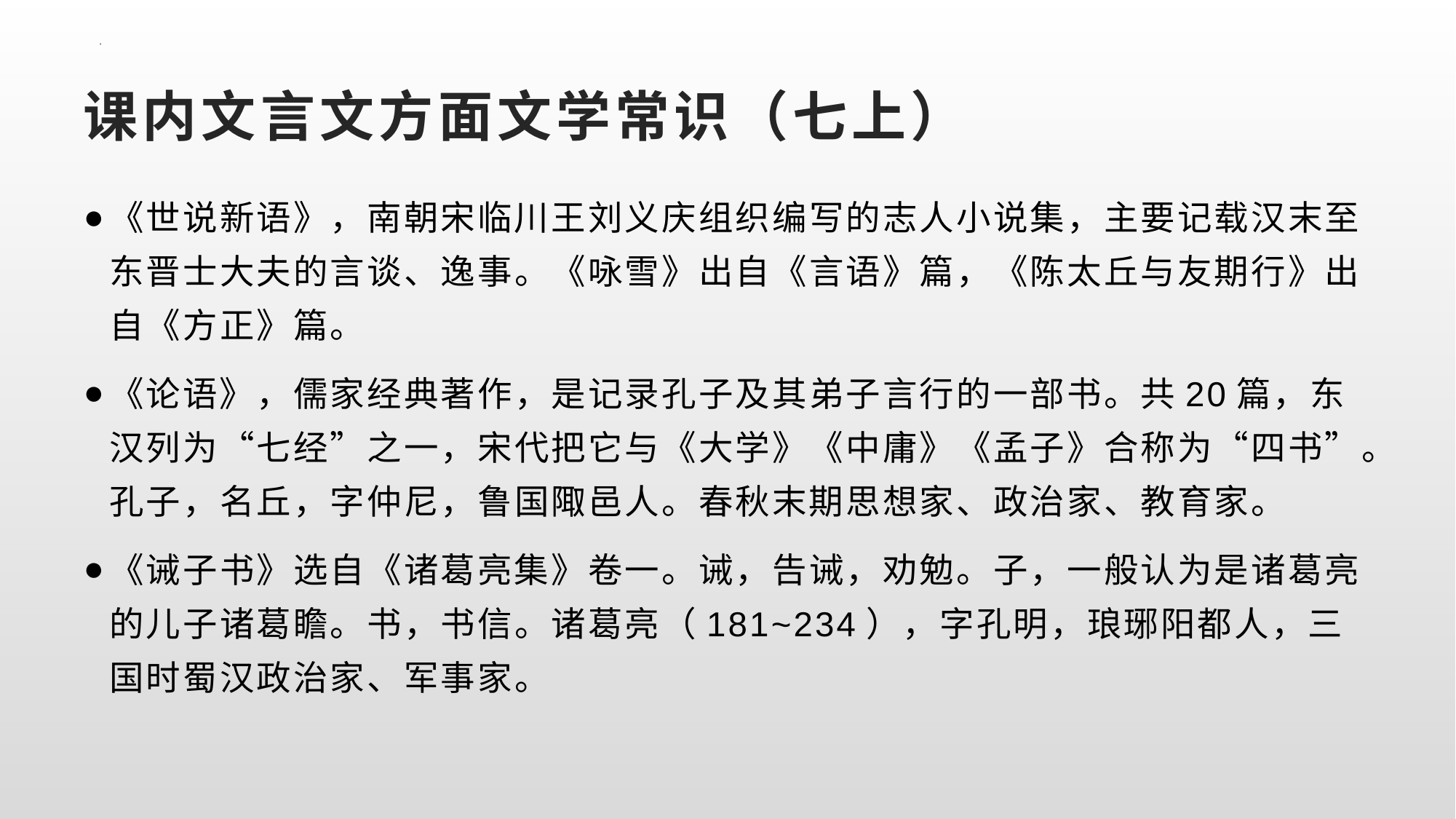

# 课内文言文方面文学常识（七上）
《世说新语》，南朝宋临川王刘义庆组织编写的志人小说集，主要记载汉末至东晋士大夫的言谈、逸事。《咏雪》出自《言语》篇，《陈太丘与友期行》出自《方正》篇。
《论语》，儒家经典著作，是记录孔子及其弟子言行的一部书。共20篇，东汉列为“七经”之一，宋代把它与《大学》《中庸》《孟子》合称为“四书”。孔子，名丘，字仲尼，鲁国陬邑人。春秋末期思想家、政治家、教育家。
《诫子书》选自《诸葛亮集》卷一。诫，告诫，劝勉。子，一般认为是诸葛亮的儿子诸葛瞻。书，书信。诸葛亮（181~234），字孔明，琅琊阳都人，三国时蜀汉政治家、军事家。